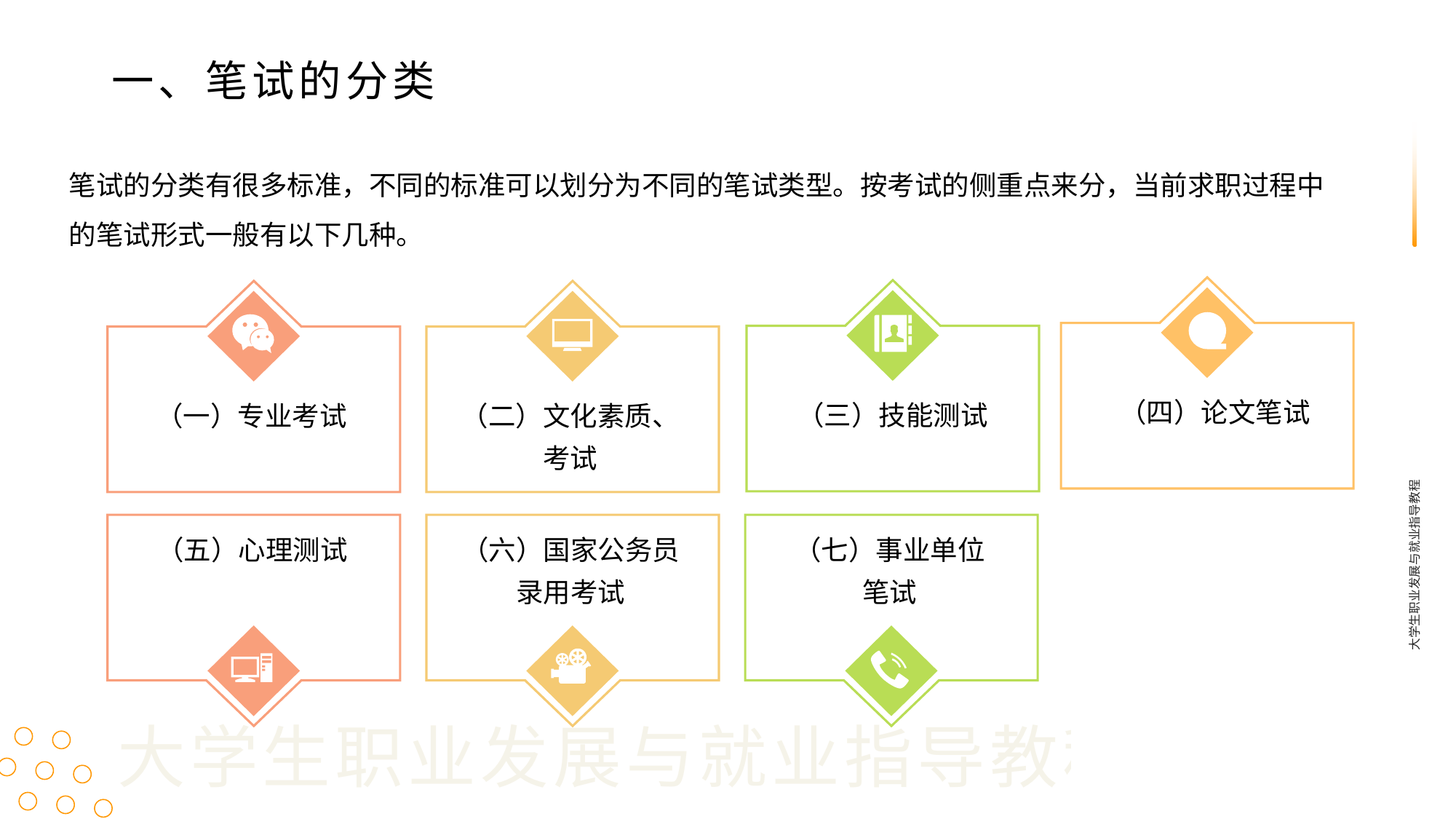

一、笔试的分类

笔试的分类有很多标准，不同的标准可以划分为不同的笔试类型。按考试的侧重点来分，当前求职过程中的笔试形式一般有以下几种。

（四）论文笔试

（三）技能测试

（一）专业考试

（二）文化素质、考试

大学生职业发展与就业指导教程

（五）心理测试

（六）国家公务员录用考试

（七）事业单位
笔试

大学生职业发展与就业指导教程